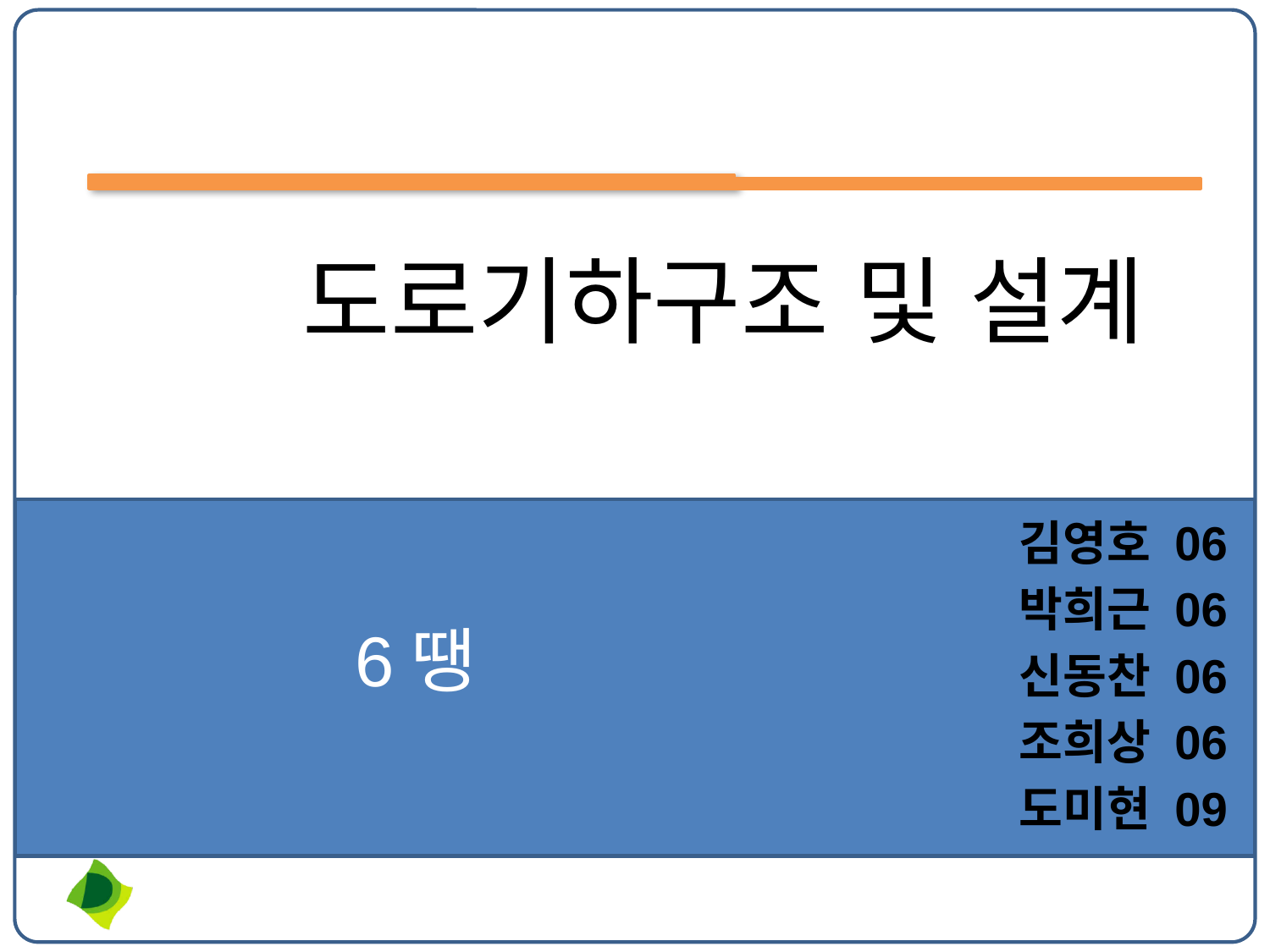

# 도로기하구조 및 설계
김영호 06
박희근 06
신동찬 06
조희상 06
도미현 09
 6땡